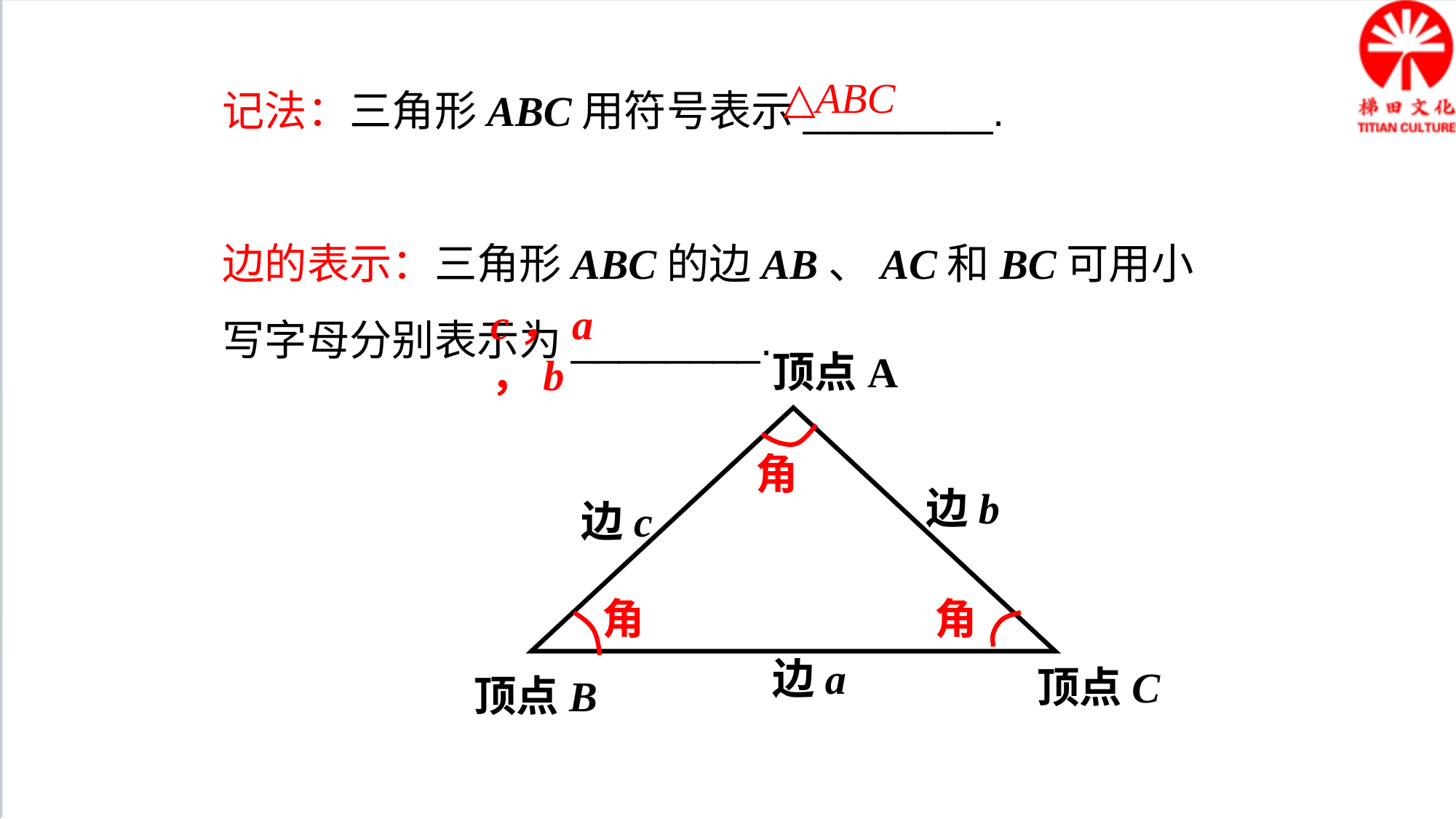

记法：三角形ABC用符号表示________.

边的表示：三角形ABC的边AB、AC和BC可用小写字母分别表示为________.
△ABC
c，a，b
顶点A

角
边b
边c
角
角

边a
顶点C
顶点B